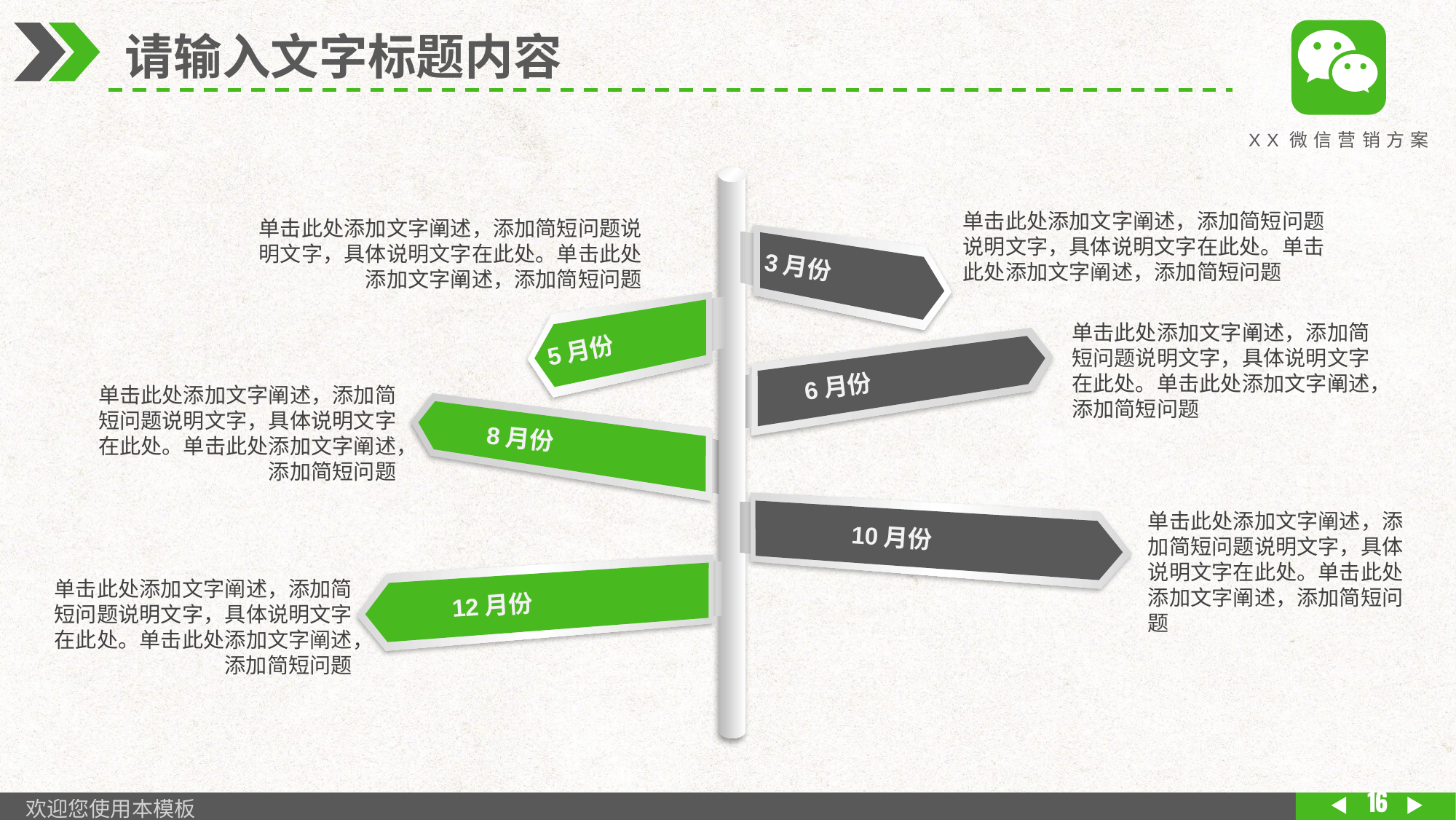

XX微信营销方案
 请输入文字标题内容

单击此处添加文字阐述，添加简短问题说明文字，具体说明文字在此处。单击此处添加文字阐述，添加简短问题
单击此处添加文字阐述，添加简短问题说明文字，具体说明文字在此处。单击此处添加文字阐述，添加简短问题

3月份

单击此处添加文字阐述，添加简短问题说明文字，具体说明文字在此处。单击此处添加文字阐述，添加简短问题
5月份

6月份
单击此处添加文字阐述，添加简短问题说明文字，具体说明文字在此处。单击此处添加文字阐述，添加简短问题

8月份

单击此处添加文字阐述，添加简短问题说明文字，具体说明文字在此处。单击此处添加文字阐述，添加简短问题
10月份

单击此处添加文字阐述，添加简短问题说明文字，具体说明文字在此处。单击此处添加文字阐述，添加简短问题
12月份